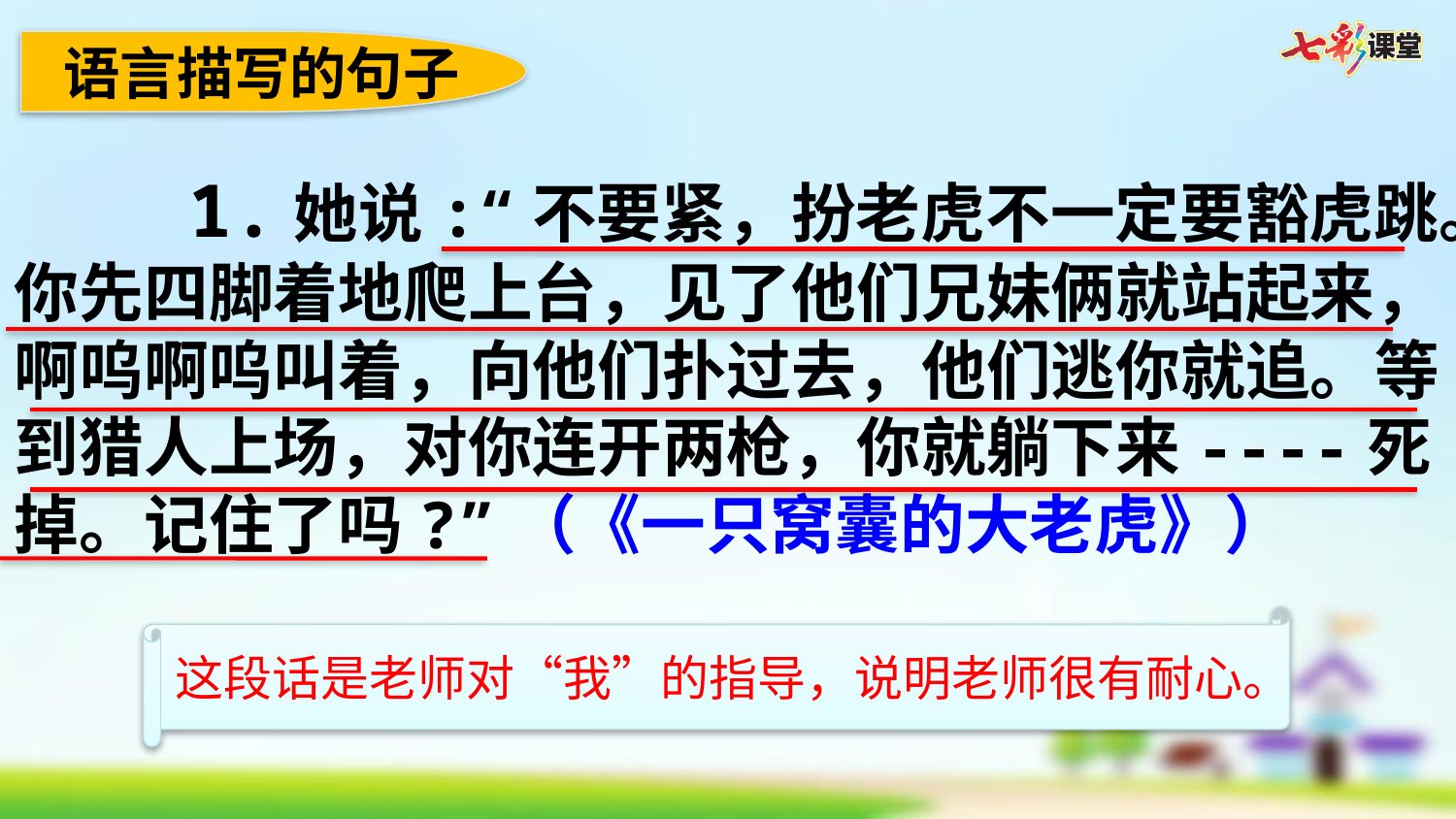

语言描写的句子
    1.她说:“不要紧，扮老虎不一定要豁虎跳。你先四脚着地爬上台，见了他们兄妹俩就站起来，啊呜啊呜叫着，向他们扑过去，他们逃你就追。等到猎人上场，对你连开两枪，你就躺下来----死掉。记住了吗?”（《一只窝囊的大老虎》）
这段话是老师对“我”的指导，说明老师很有耐心。